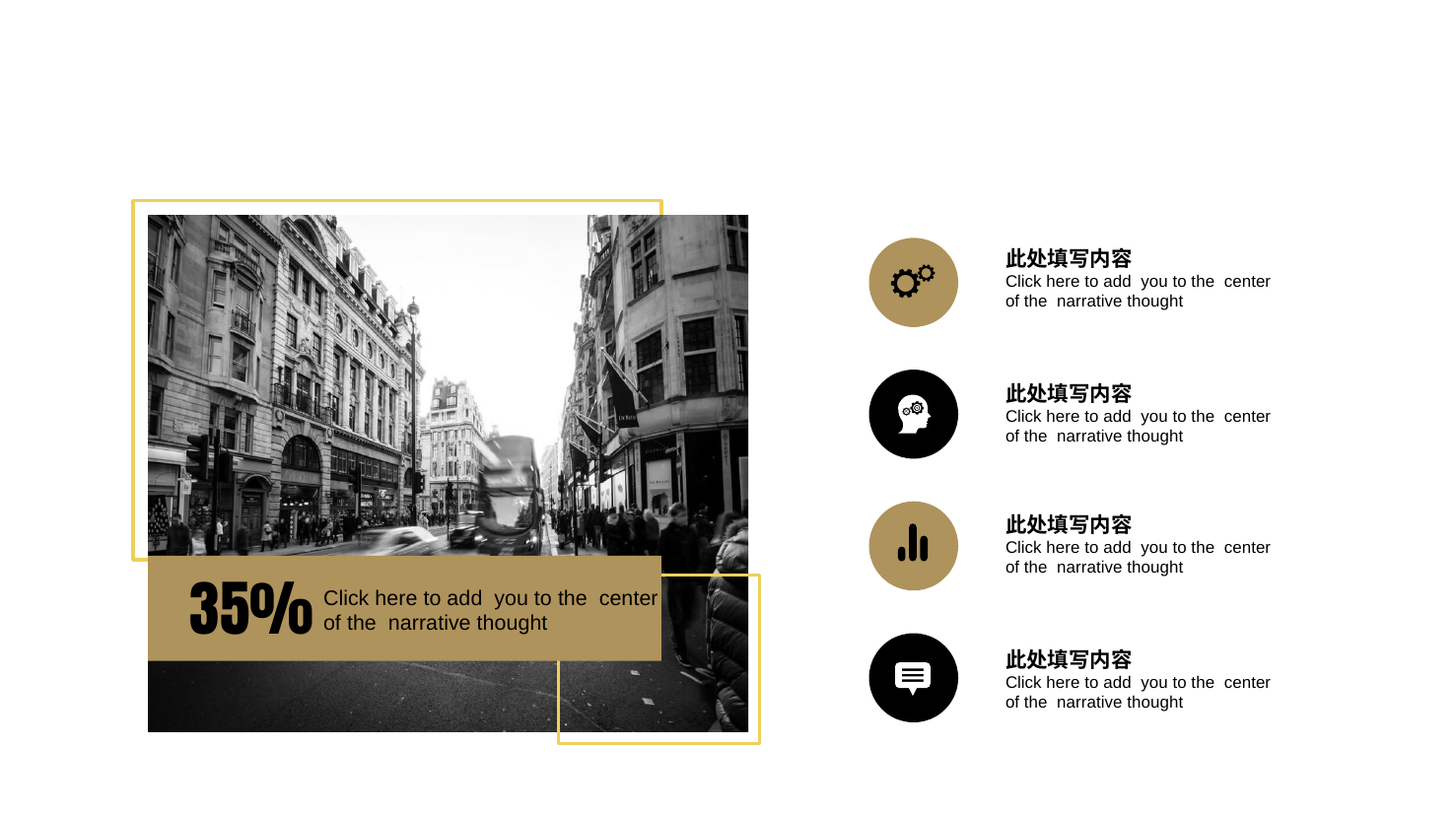

此处填写内容
Click here to add  you to the  center
of the  narrative thought

此处填写内容
Click here to add  you to the  center
of the  narrative thought

此处填写内容
Click here to add  you to the  center
of the  narrative thought

35%

Click here to add  you to the  center
of the  narrative thought

此处填写内容
Click here to add  you to the  center
of the  narrative thought